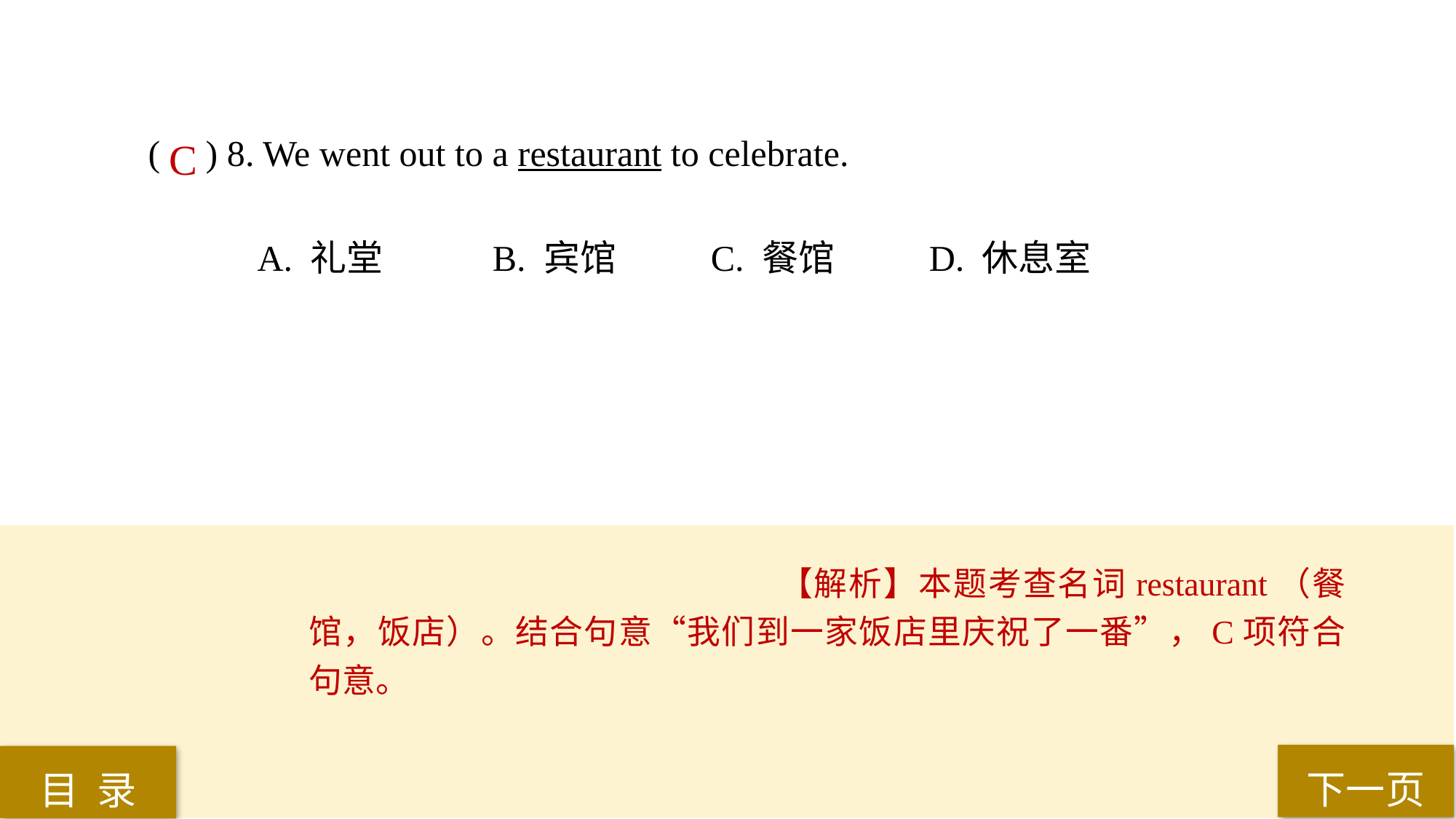

(     ) 8. We went out to a restaurant to celebrate.

 	A. 礼堂	 B. 宾馆	 C. 餐馆	 D. 休息室
C
【解析】本题考查名词restaurant（餐馆，饭店）。结合句意“我们到一家饭店里庆祝了一番”，C项符合句意。